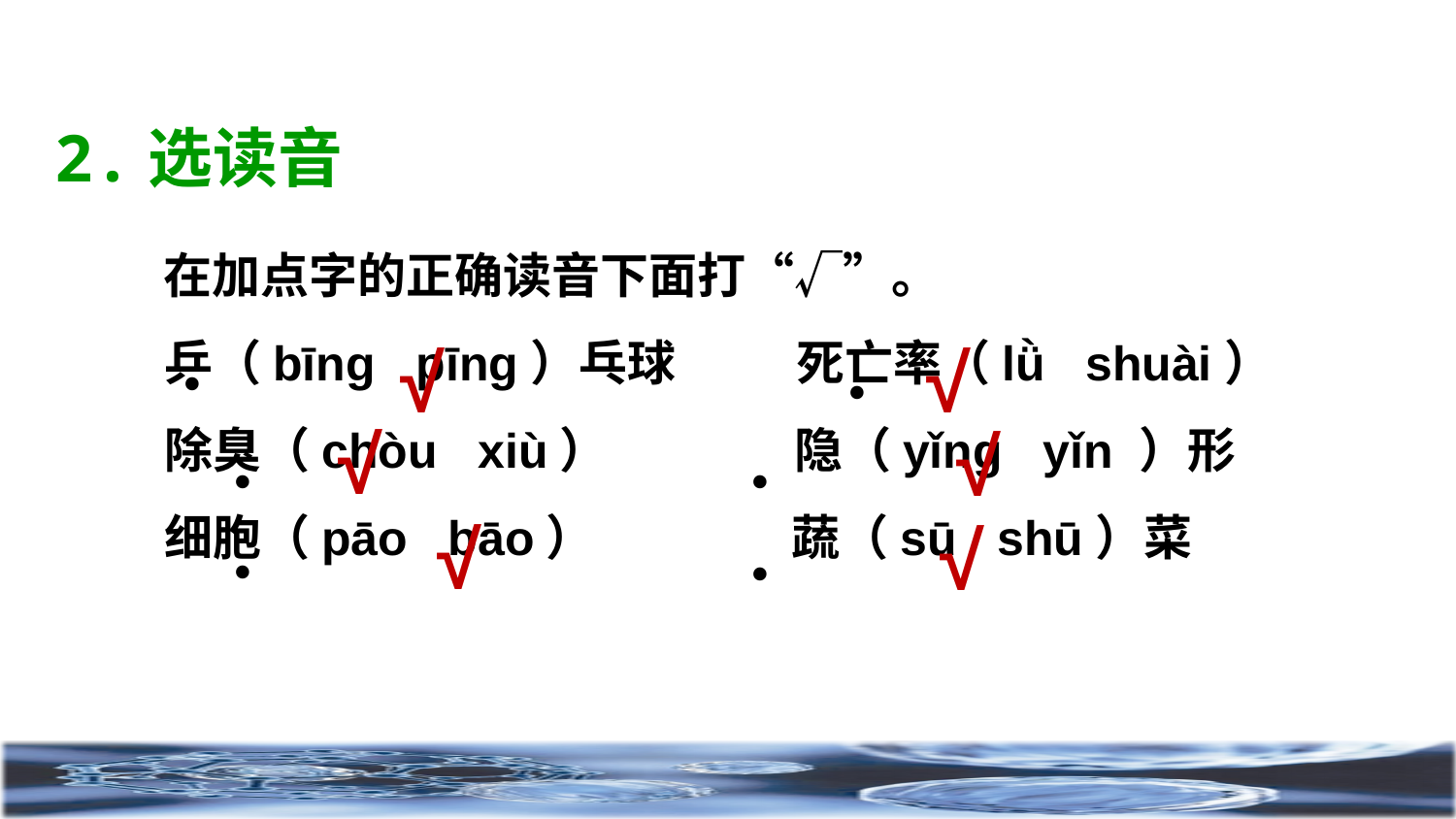

2.选读音
        在加点字的正确读音下面打“√”。
乒（bīng   pīng）乓球           死亡率（lǜ   shuài）
除臭（chòu   xiù）                 隐（yǐng   yǐn ）形
细胞（pāo   bāo）                  蔬（sū   shū）菜
·
√
√
·
√
√
·
·
√
√
·
·